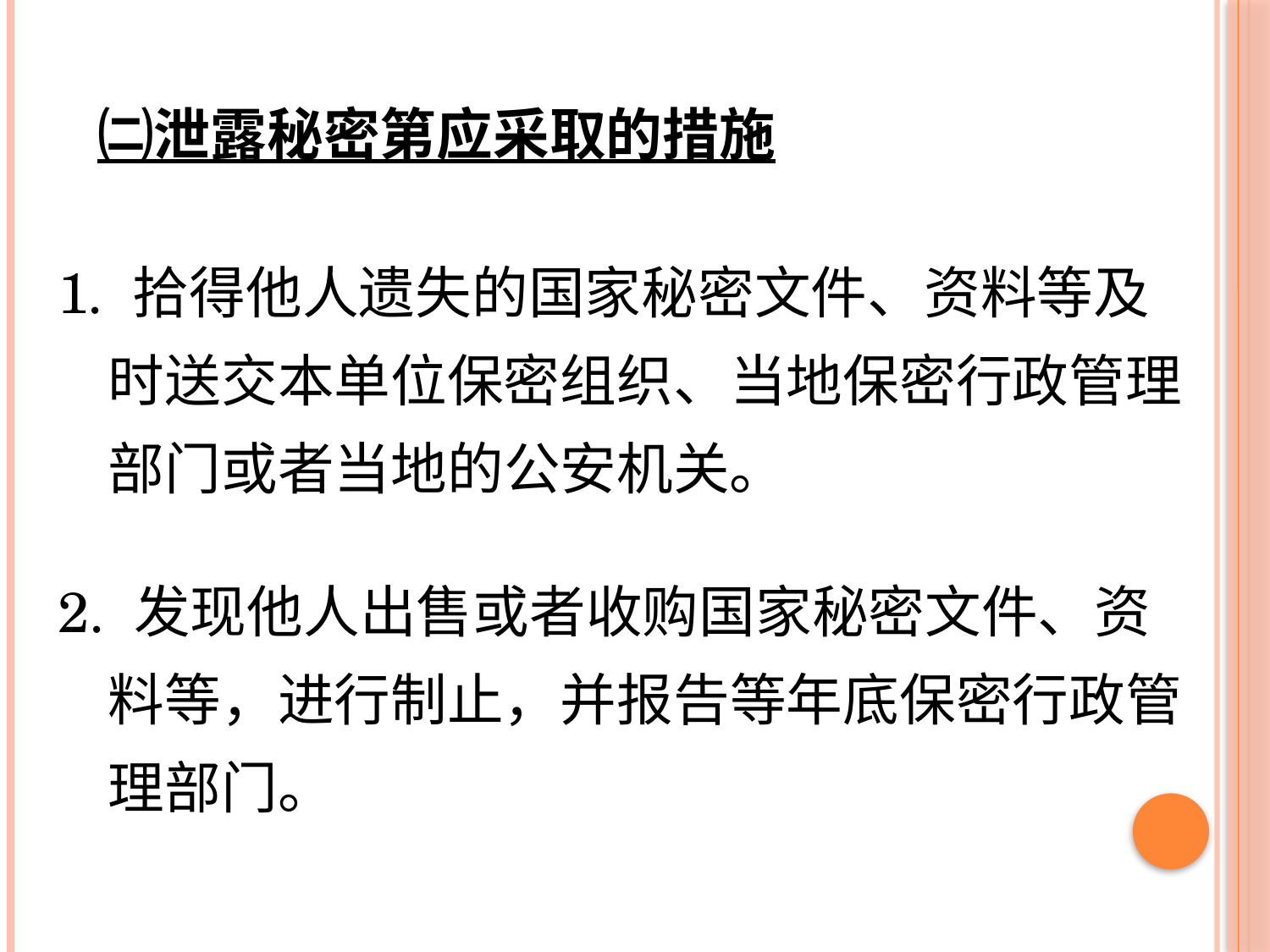

㈡泄露秘密第应采取的措施
1. 拾得他人遗失的国家秘密文件、资料等及时送交本单位保密组织、当地保密行政管理部门或者当地的公安机关。

2. 发现他人出售或者收购国家秘密文件、资料等，进行制止，并报告等年底保密行政管理部门。